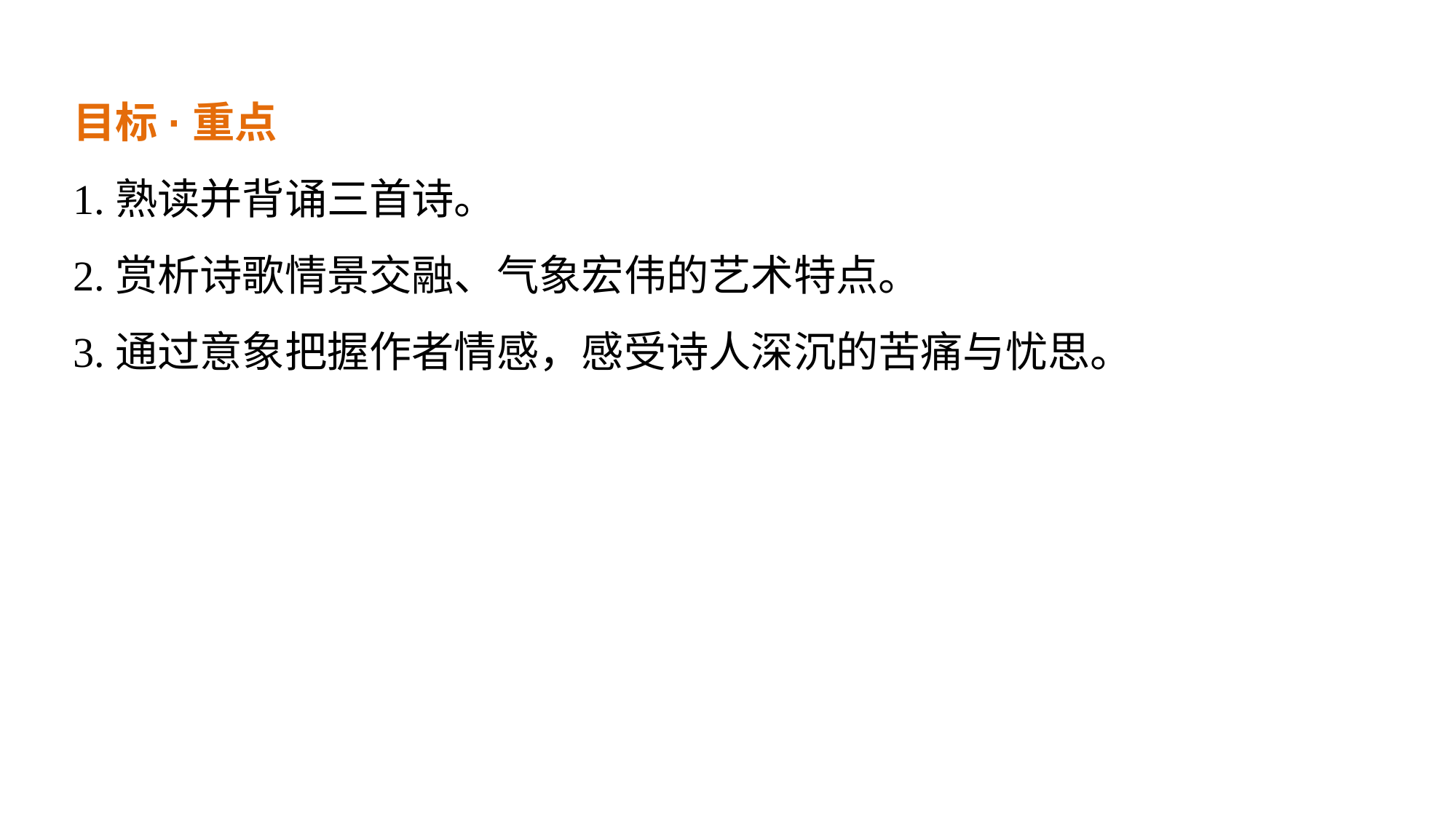

目标·重点
1.熟读并背诵三首诗。
2.赏析诗歌情景交融、气象宏伟的艺术特点。
3.通过意象把握作者情感，感受诗人深沉的苦痛与忧思。